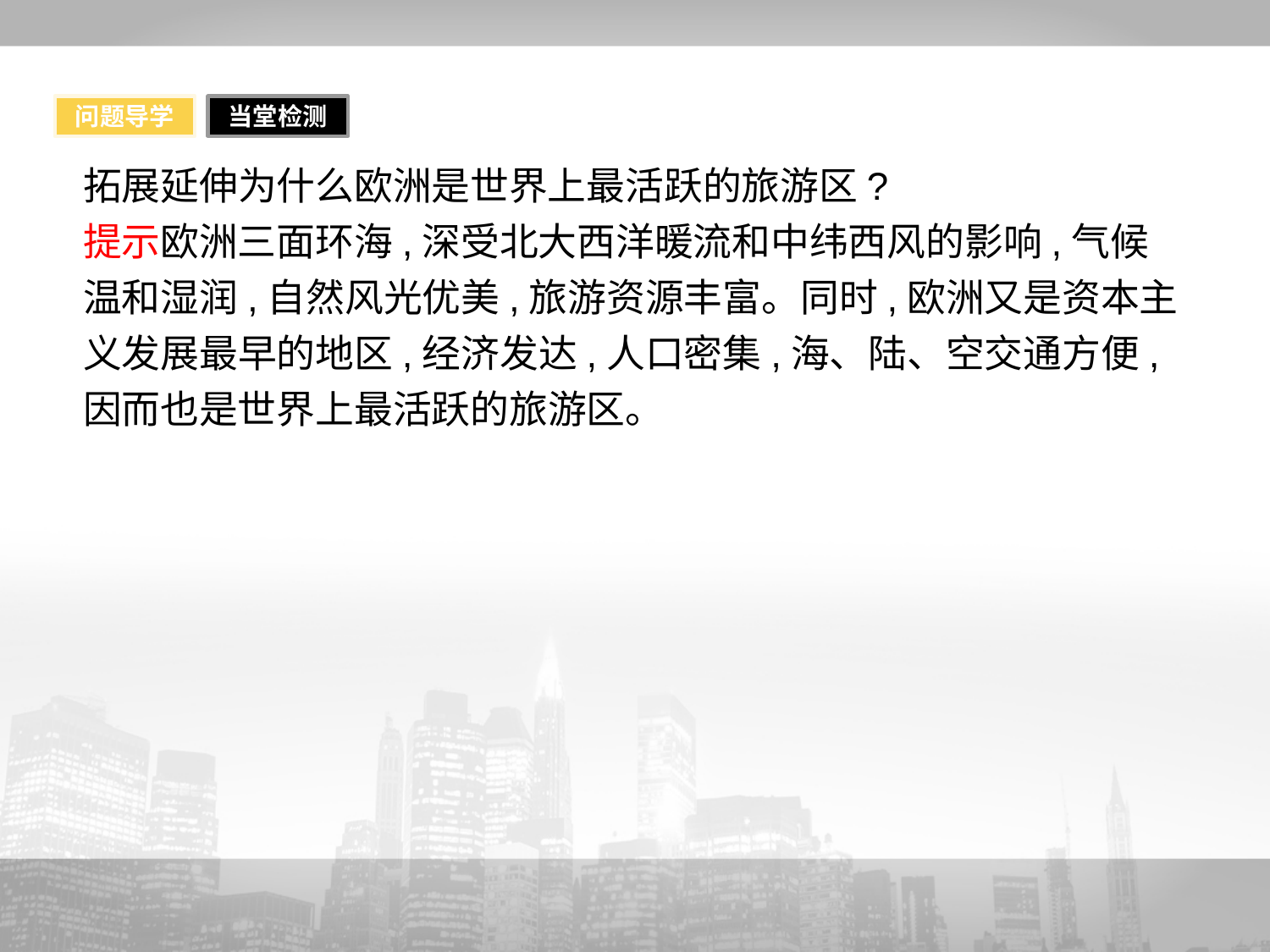

问题导学
当堂检测
拓展延伸为什么欧洲是世界上最活跃的旅游区?
提示欧洲三面环海,深受北大西洋暖流和中纬西风的影响,气候温和湿润,自然风光优美,旅游资源丰富。同时,欧洲又是资本主义发展最早的地区,经济发达,人口密集,海、陆、空交通方便,因而也是世界上最活跃的旅游区。